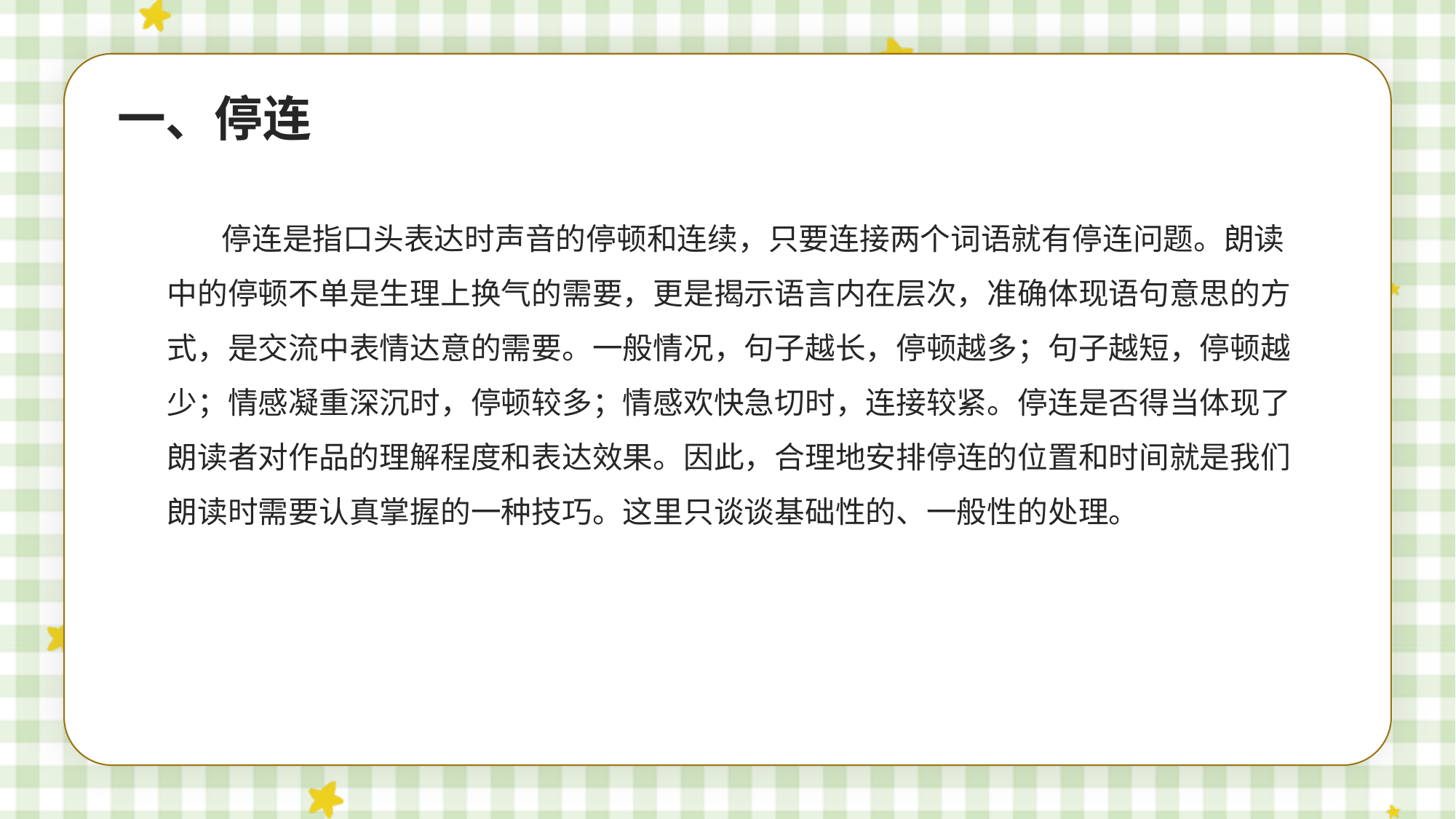

一、停连
停连是指口头表达时声音的停顿和连续，只要连接两个词语就有停连问题。朗读中的停顿不单是生理上换气的需要，更是揭示语言内在层次，准确体现语句意思的方式，是交流中表情达意的需要。一般情况，句子越长，停顿越多；句子越短，停顿越少；情感凝重深沉时，停顿较多；情感欢快急切时，连接较紧。停连是否得当体现了朗读者对作品的理解程度和表达效果。因此，合理地安排停连的位置和时间就是我们朗读时需要认真掌握的一种技巧。这里只谈谈基础性的、一般性的处理。